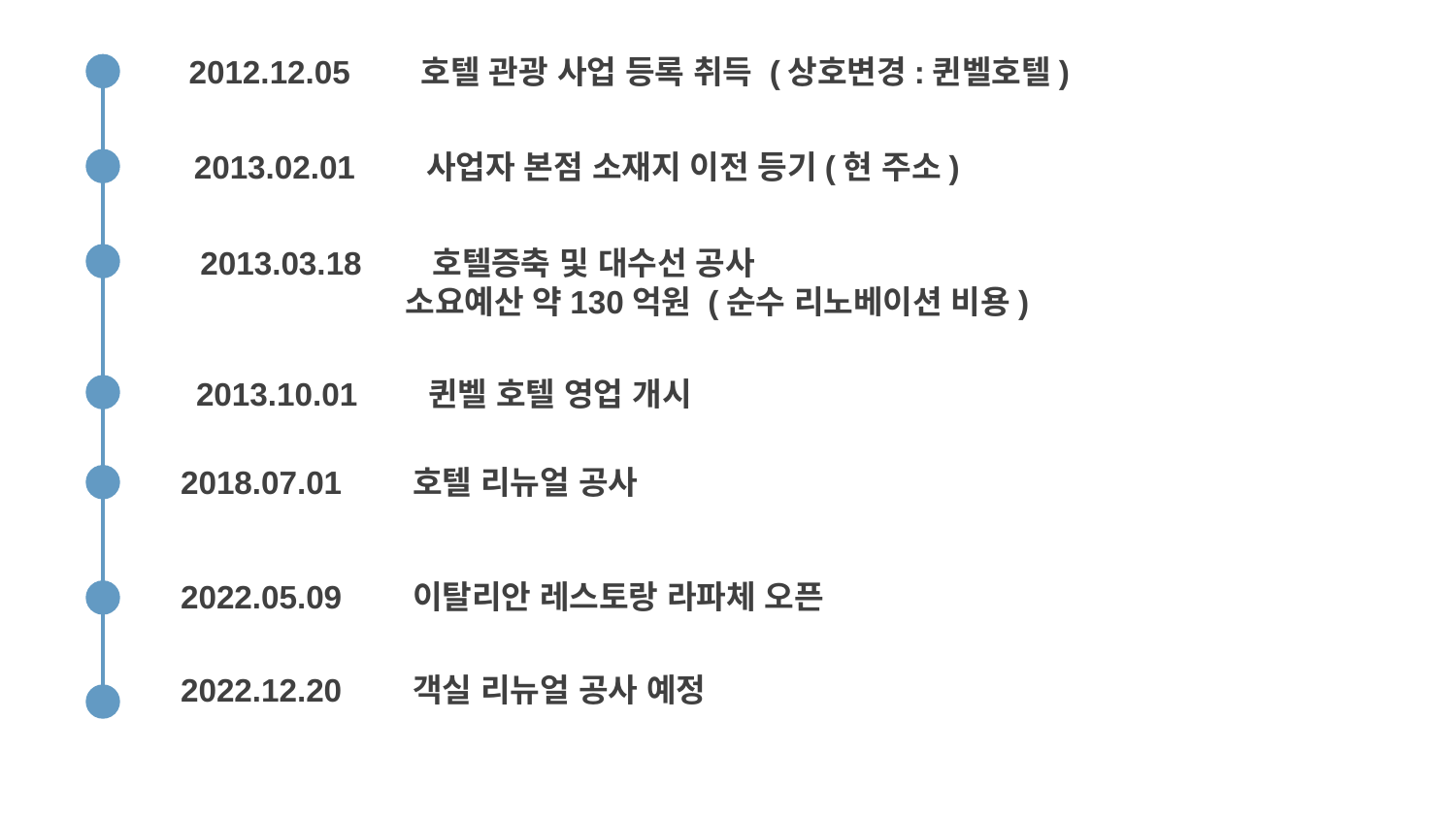

2012.12.05       호텔 관광 사업 등록 취득 (상호변경:퀸벨호텔)

2013.02.01       사업자 본점 소재지 이전 등기(현 주소)

2013.03.18       호텔증축 및 대수선 공사
                      소요예산 약130억원 (순수 리노베이션 비용)

2013.10.01       퀸벨 호텔 영업 개시

2018.07.01       호텔 리뉴얼 공사

2022.05.09       이탈리안 레스토랑 라파체 오픈

2022.12.20       객실 리뉴얼 공사 예정